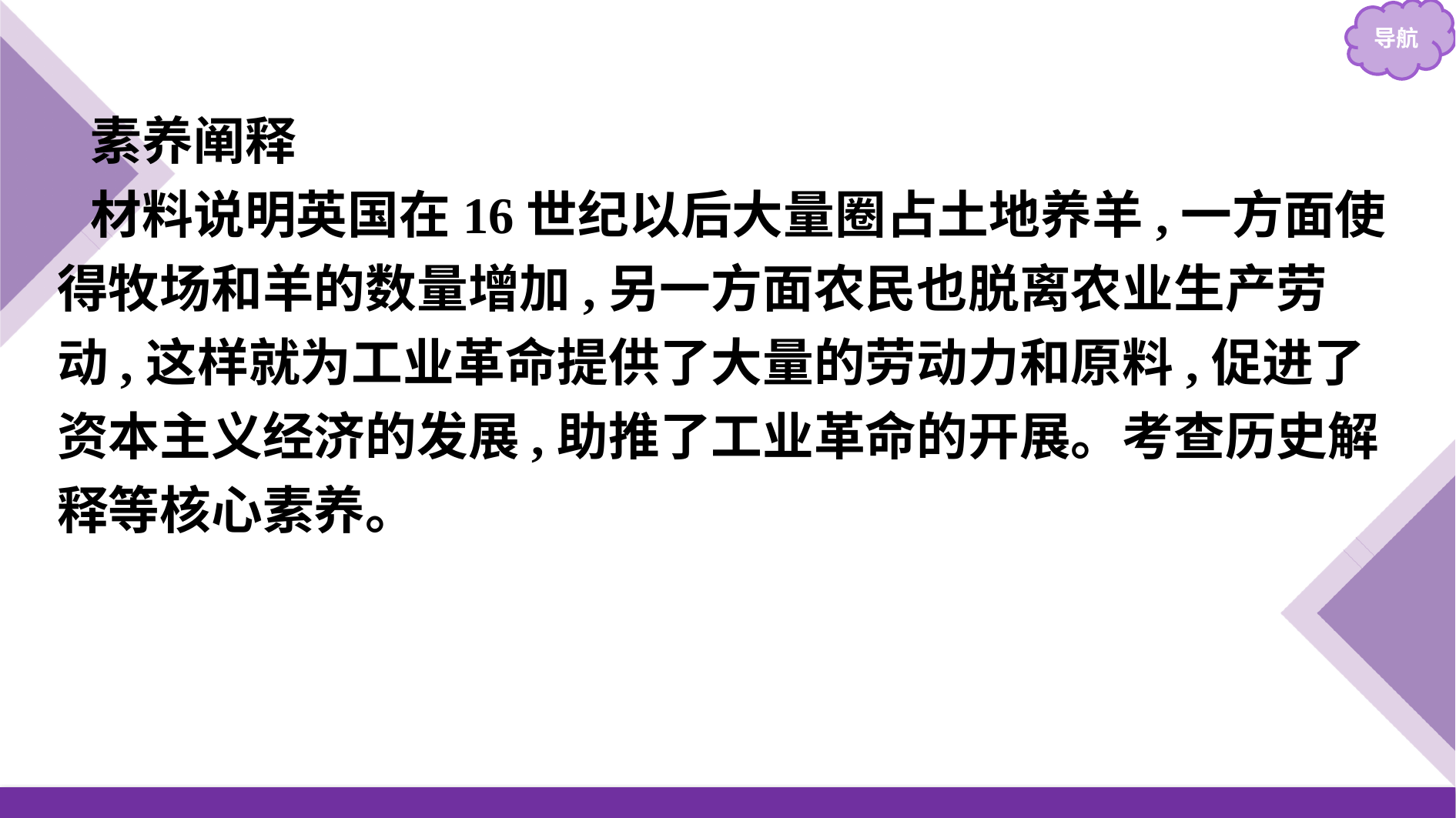

素养阐释
材料说明英国在16世纪以后大量圈占土地养羊,一方面使得牧场和羊的数量增加,另一方面农民也脱离农业生产劳动,这样就为工业革命提供了大量的劳动力和原料,促进了资本主义经济的发展,助推了工业革命的开展。考查历史解释等核心素养。